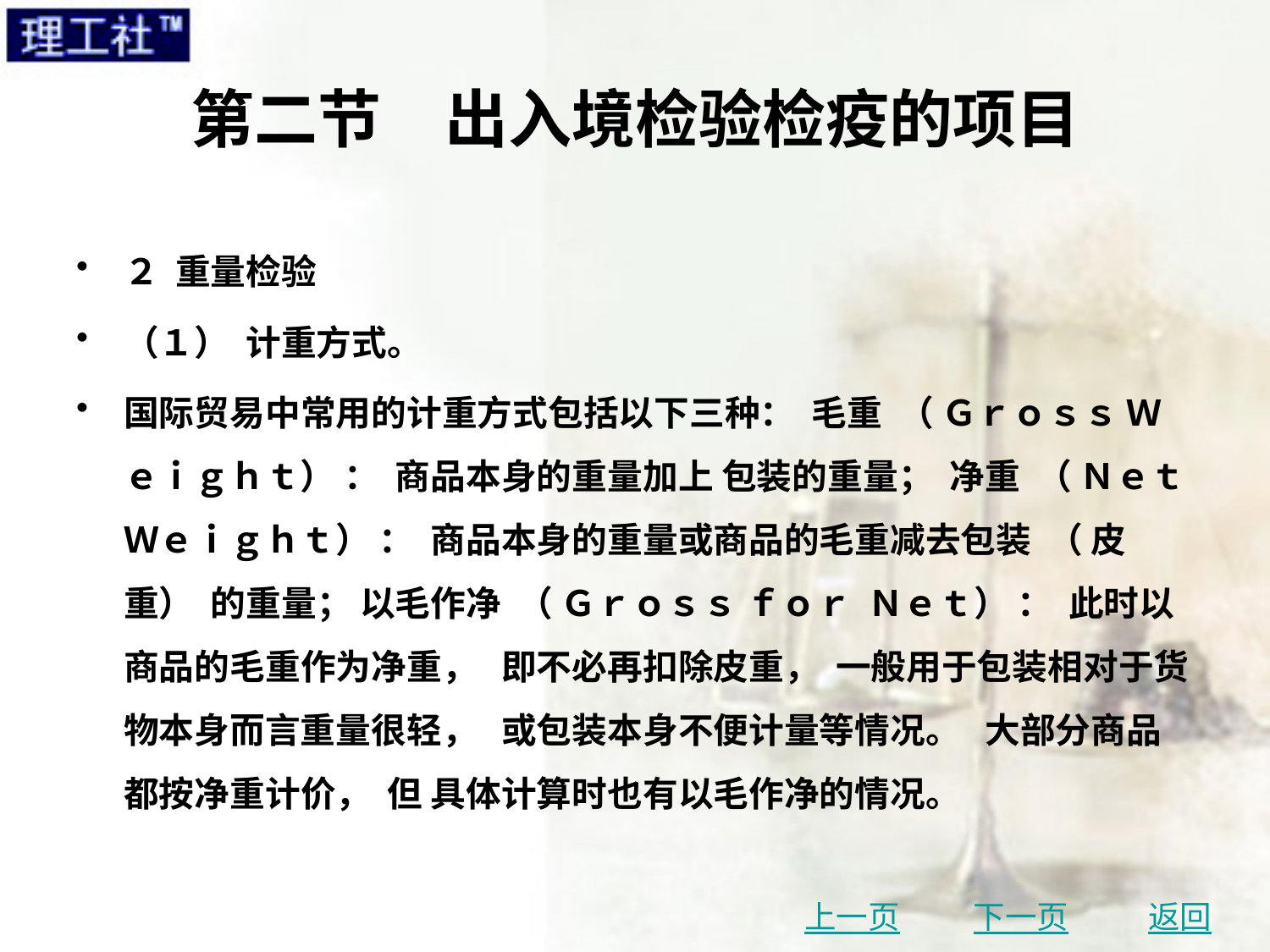

# 第二节　出入境检验检疫的项目
２  重量检验
（１）  计重方式。
国际贸易中常用的计重方式包括以下三种：  毛重  （ Ｇｒｏｓｓ Ｗｅｉｇｈｔ） ：  商品本身的重量加上 包装的重量；  净重  （ Ｎｅｔ Ｗｅｉｇｈｔ） ：  商品本身的重量或商品的毛重减去包装  （ 皮重）  的重量； 以毛作净  （ Ｇｒｏｓｓ ｆｏｒ  Ｎｅｔ） ：  此时以商品的毛重作为净重，   即不必再扣除皮重，  一般用于包装相对于货物本身而言重量很轻，   或包装本身不便计量等情况。   大部分商品都按净重计价，  但 具体计算时也有以毛作净的情况。
上一页
下一页
返回